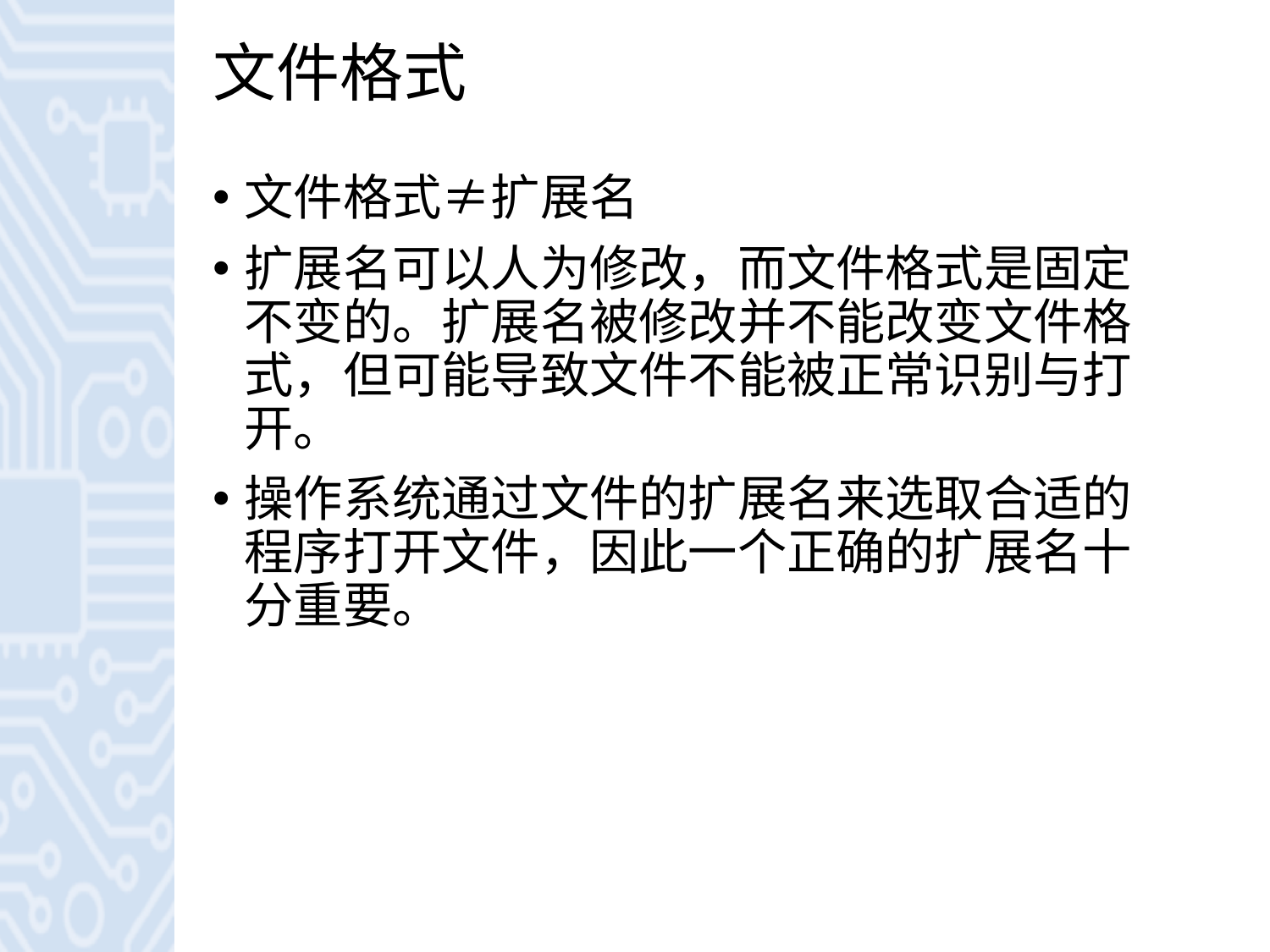

# 文件格式
文件格式≠扩展名
扩展名可以人为修改，而文件格式是固定不变的。扩展名被修改并不能改变文件格式，但可能导致文件不能被正常识别与打开。
操作系统通过文件的扩展名来选取合适的程序打开文件，因此一个正确的扩展名十分重要。